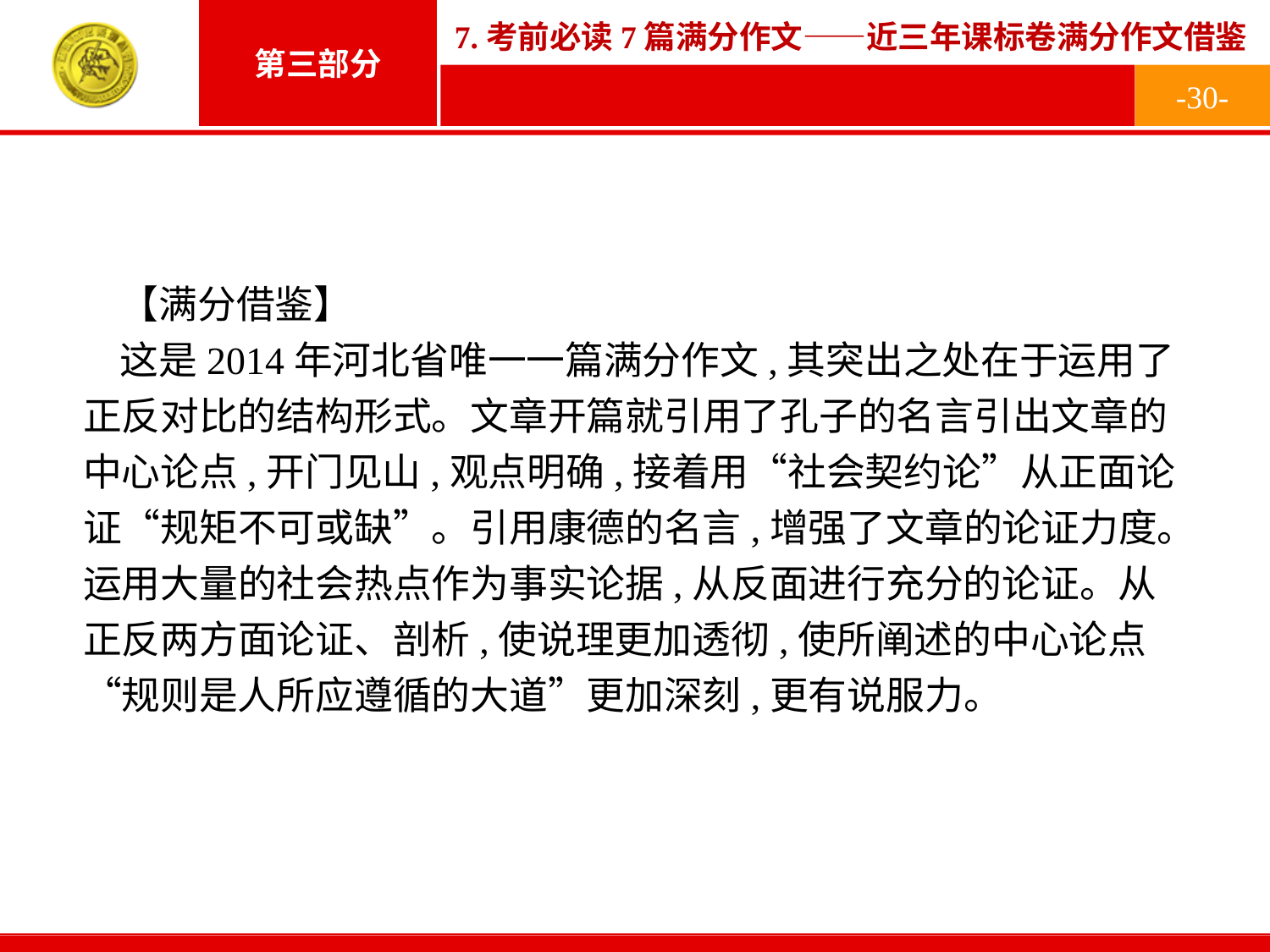

-30-
【满分借鉴】
这是2014年河北省唯一一篇满分作文,其突出之处在于运用了正反对比的结构形式。文章开篇就引用了孔子的名言引出文章的中心论点,开门见山,观点明确,接着用“社会契约论”从正面论证“规矩不可或缺”。引用康德的名言,增强了文章的论证力度。运用大量的社会热点作为事实论据,从反面进行充分的论证。从正反两方面论证、剖析,使说理更加透彻,使所阐述的中心论点“规则是人所应遵循的大道”更加深刻,更有说服力。